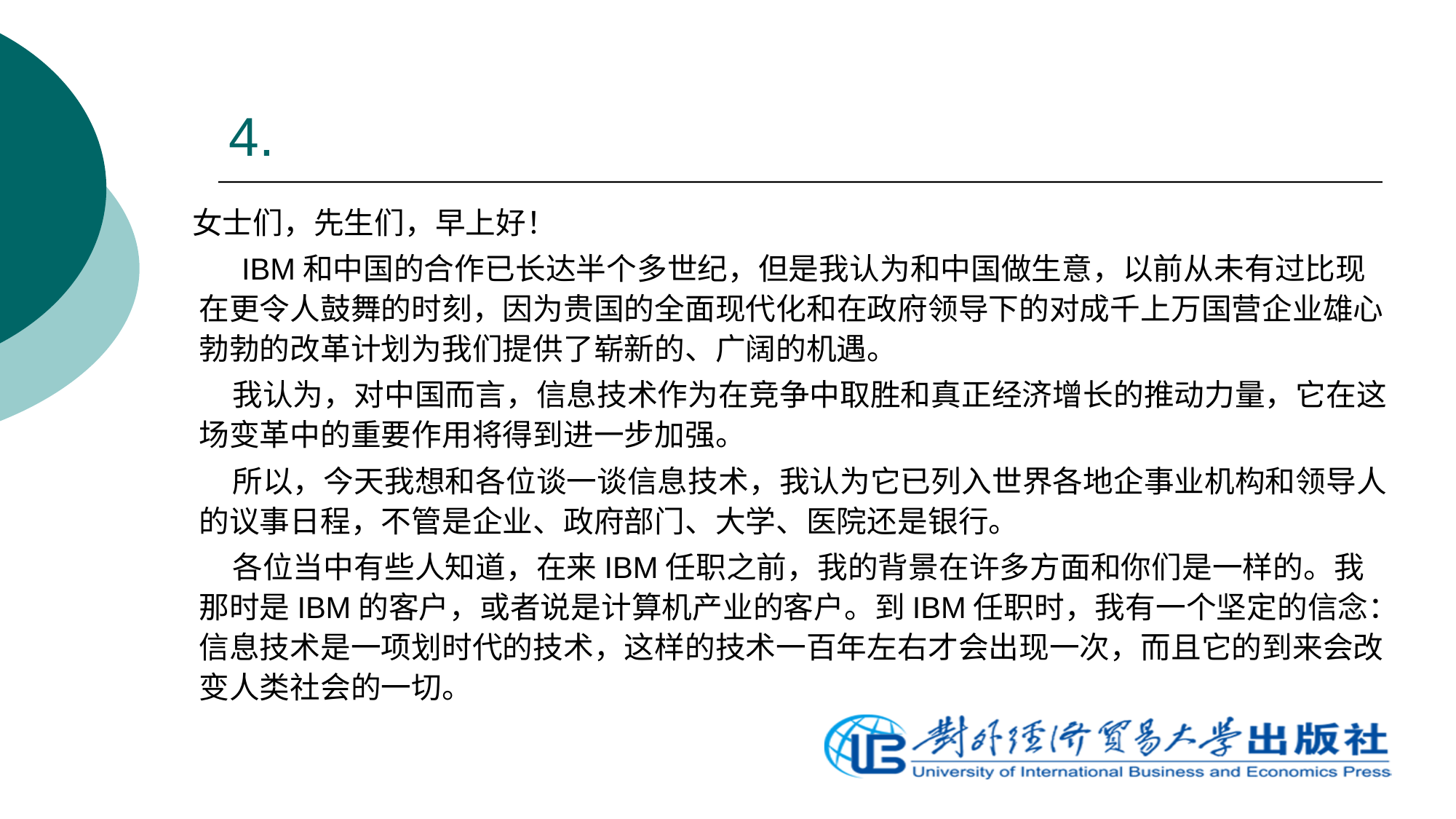

# 4.
    女士们，先生们，早上好！
          IBM和中国的合作已长达半个多世纪，但是我认为和中国做生意，以前从未有过比现在更令人鼓舞的时刻，因为贵国的全面现代化和在政府领导下的对成千上万国营企业雄心勃勃的改革计划为我们提供了崭新的、广阔的机遇。
          我认为，对中国而言，信息技术作为在竞争中取胜和真正经济增长的推动力量，它在这场变革中的重要作用将得到进一步加强。
          所以，今天我想和各位谈一谈信息技术，我认为它已列入世界各地企事业机构和领导人的议事日程，不管是企业、政府部门、大学、医院还是银行。
          各位当中有些人知道，在来IBM任职之前，我的背景在许多方面和你们是一样的。我那时是IBM的客户，或者说是计算机产业的客户。到IBM任职时，我有一个坚定的信念：信息技术是一项划时代的技术，这样的技术一百年左右才会出现一次，而且它的到来会改变人类社会的一切。